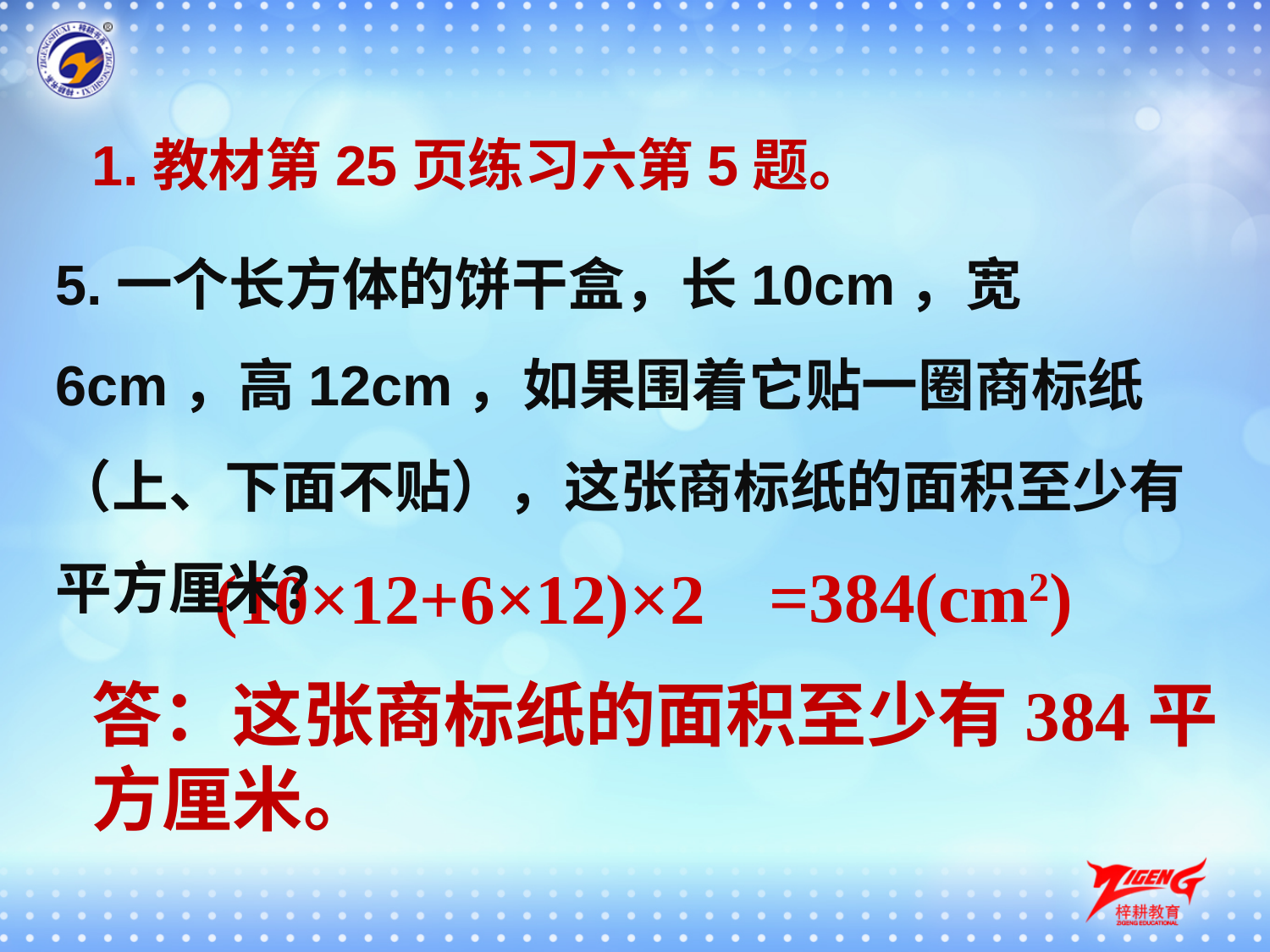

1.教材第25页练习六第5题。
5.一个长方体的饼干盒，长10cm，宽6cm，高12cm，如果围着它贴一圈商标纸（上、下面不贴），这张商标纸的面积至少有平方厘米？
=384(cm2)
(10×12+6×12)×2
答：这张商标纸的面积至少有384平方厘米。